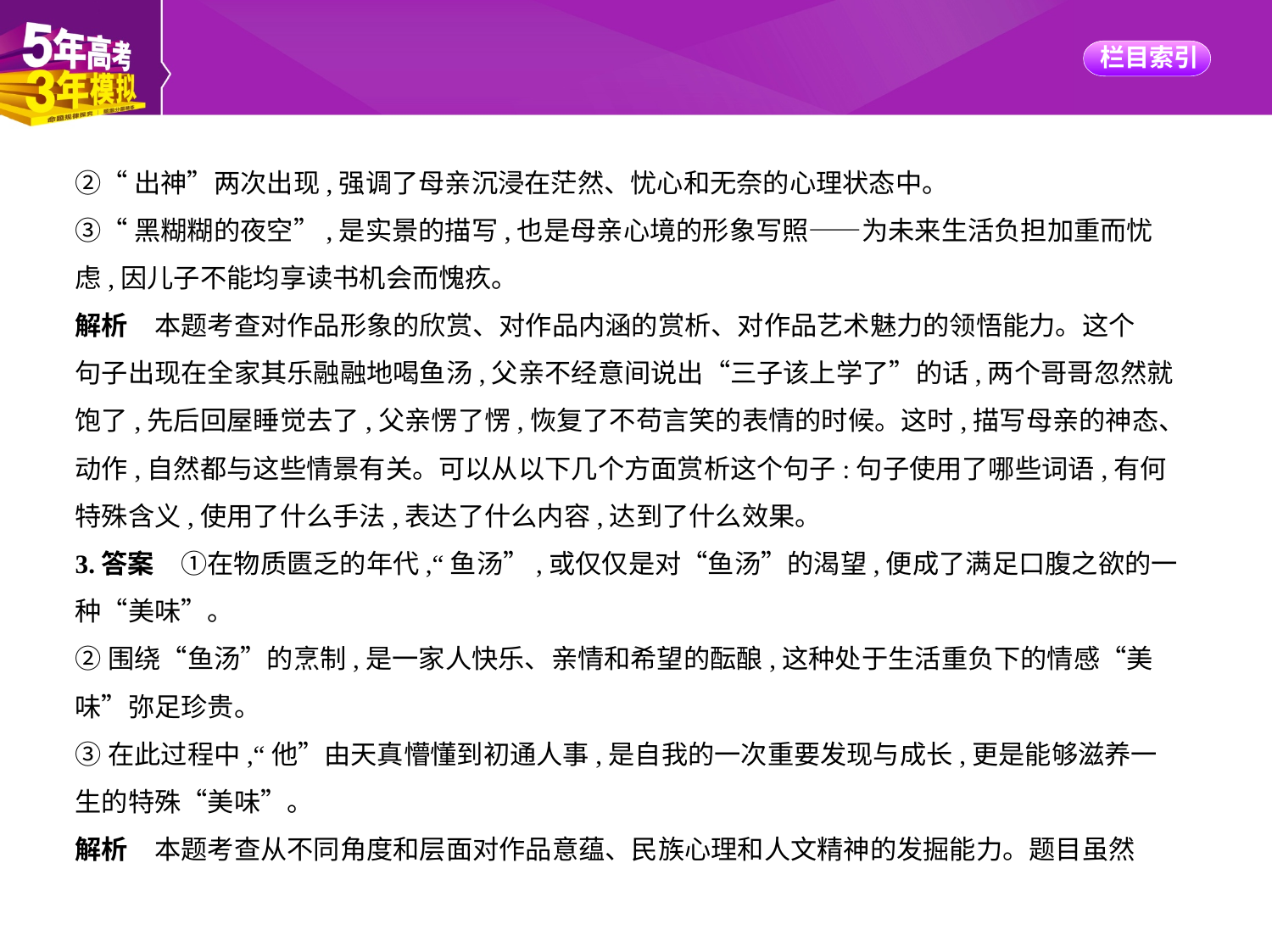

②“出神”两次出现,强调了母亲沉浸在茫然、忧心和无奈的心理状态中。
③“黑糊糊的夜空”,是实景的描写,也是母亲心境的形象写照——为未来生活负担加重而忧
虑,因儿子不能均享读书机会而愧疚。
解析　本题考查对作品形象的欣赏、对作品内涵的赏析、对作品艺术魅力的领悟能力。这个
句子出现在全家其乐融融地喝鱼汤,父亲不经意间说出“三子该上学了”的话,两个哥哥忽然就
饱了,先后回屋睡觉去了,父亲愣了愣,恢复了不苟言笑的表情的时候。这时,描写母亲的神态、
动作,自然都与这些情景有关。可以从以下几个方面赏析这个句子:句子使用了哪些词语,有何
特殊含义,使用了什么手法,表达了什么内容,达到了什么效果。
3.答案　①在物质匮乏的年代,“鱼汤”,或仅仅是对“鱼汤”的渴望,便成了满足口腹之欲的一
种“美味”。
②围绕“鱼汤”的烹制,是一家人快乐、亲情和希望的酝酿,这种处于生活重负下的情感“美
味”弥足珍贵。
③在此过程中,“他”由天真懵懂到初通人事,是自我的一次重要发现与成长,更是能够滋养一
生的特殊“美味”。
解析　本题考查从不同角度和层面对作品意蕴、民族心理和人文精神的发掘能力。题目虽然